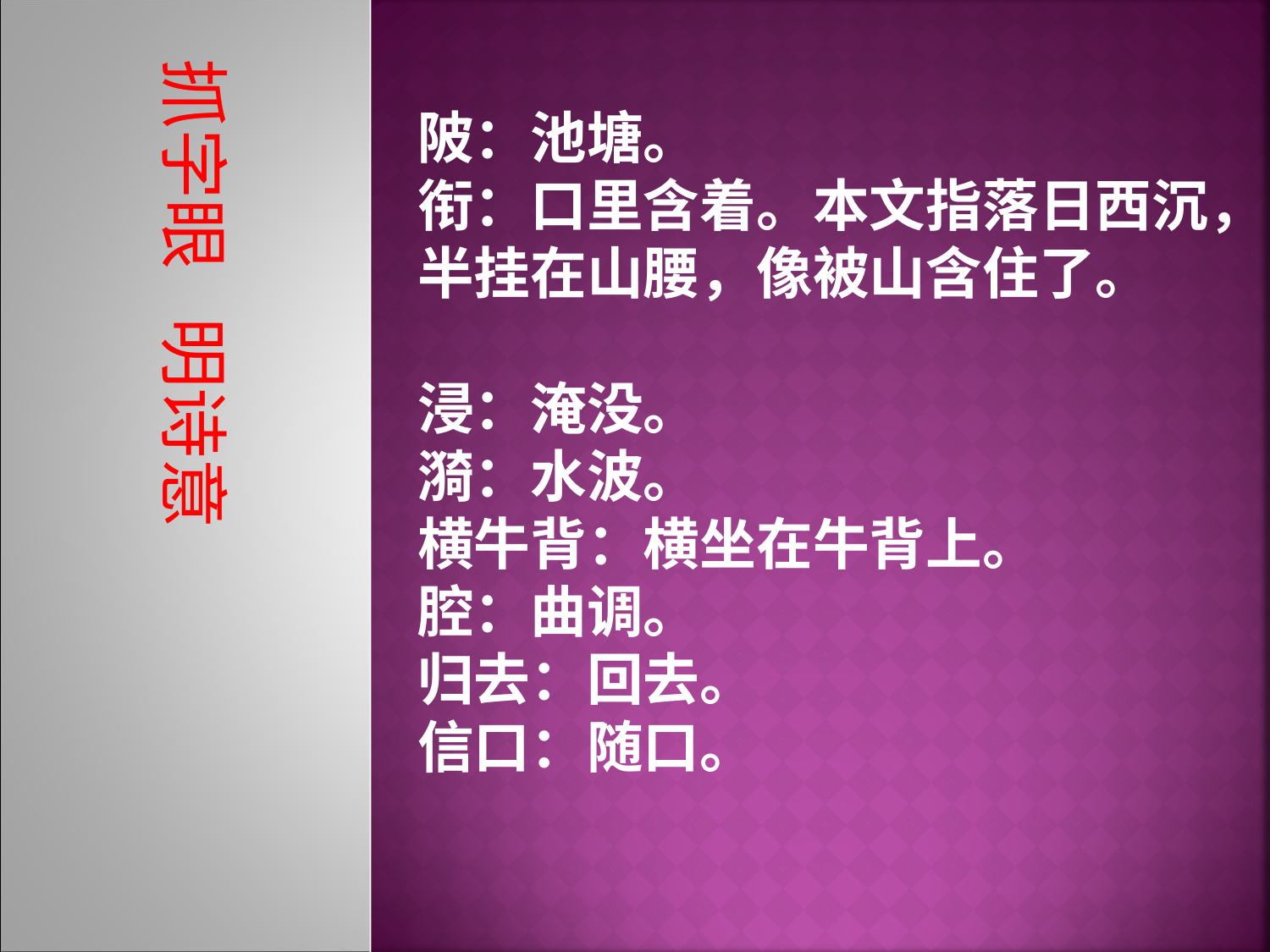

抓字眼   明诗意
陂：池塘。
衔：口里含着。本文指落日西沉，半挂在山腰，像被山含住了。
浸：淹没。
漪：水波。
横牛背：横坐在牛背上。
腔：曲调。
归去：回去。
信口：随口。